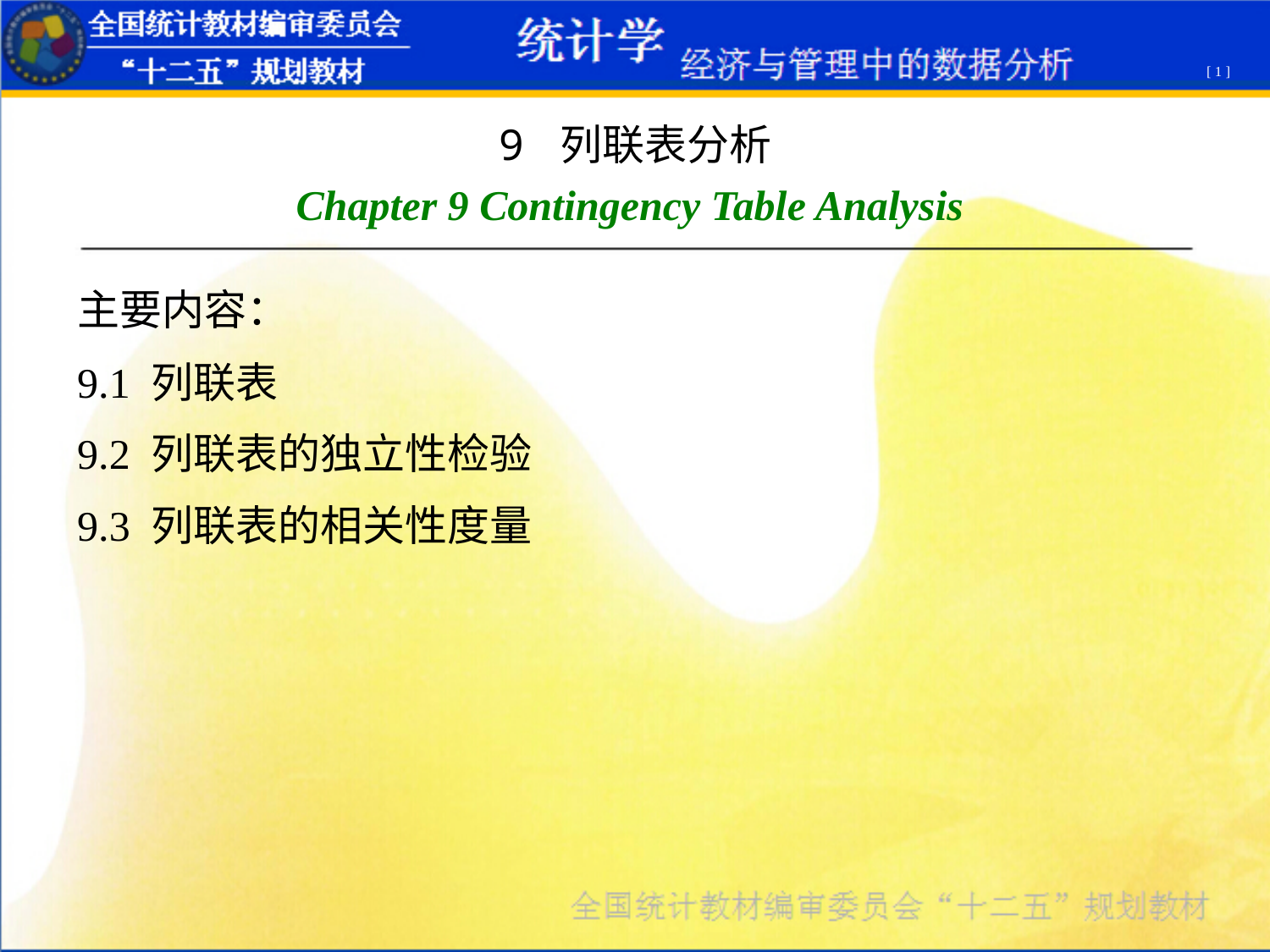

[ 1 ]
9 列联表分析
Chapter 9 Contingency Table Analysis
主要内容：
9.1 列联表
9.2 列联表的独立性检验
9.3 列联表的相关性度量